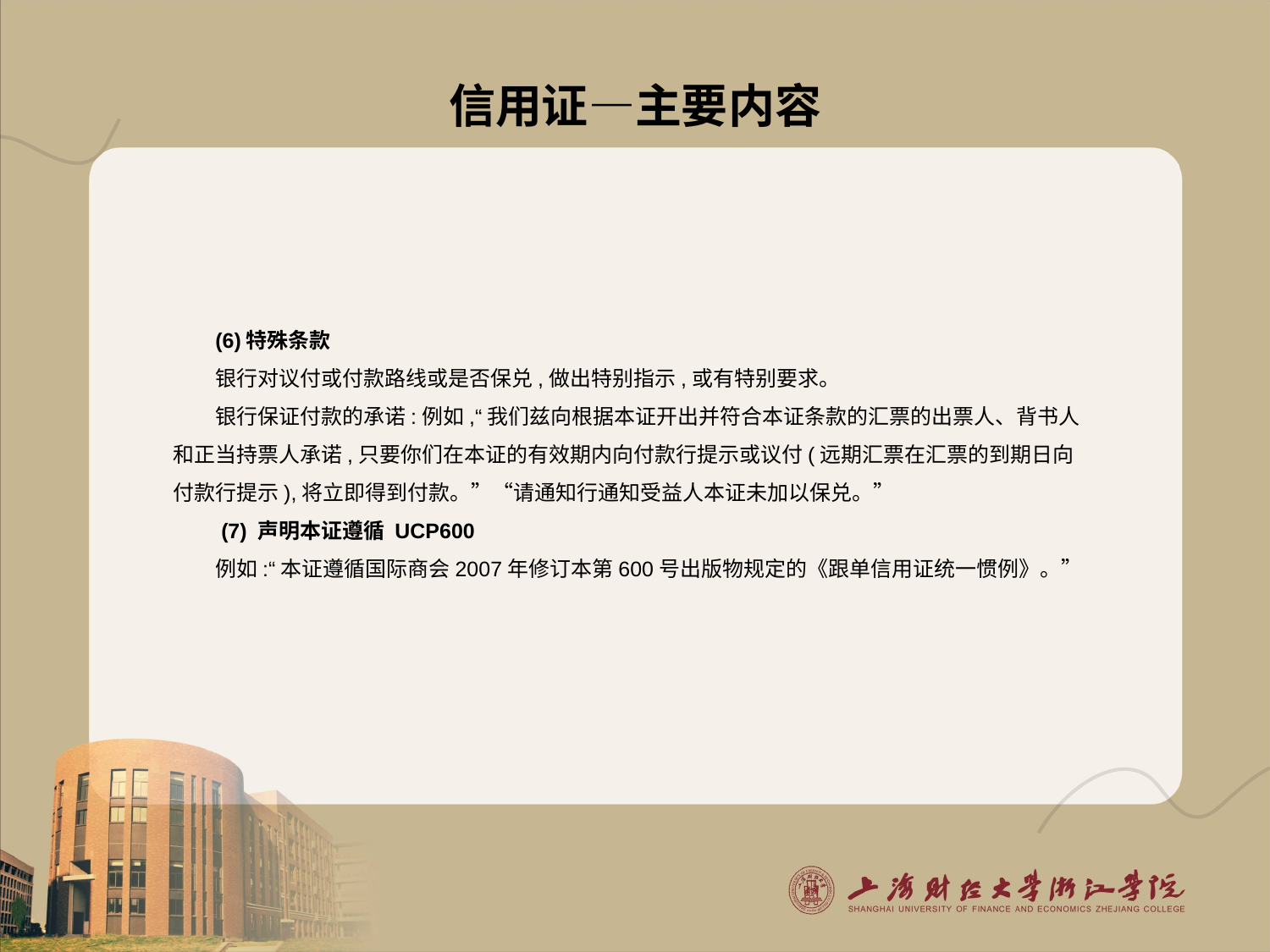

# 信用证—主要内容
(6)特殊条款
银行对议付或付款路线或是否保兑,做出特别指示,或有特别要求。
银行保证付款的承诺:例如,“我们兹向根据本证开出并符合本证条款的汇票的出票人、背书人和正当持票人承诺,只要你们在本证的有效期内向付款行提示或议付(远期汇票在汇票的到期日向付款行提示),将立即得到付款。”“请通知行通知受益人本证未加以保兑。”
 (7) 声明本证遵循 UCP600
例如:“本证遵循国际商会2007年修订本第600号出版物规定的《跟单信用证统一惯例》。”